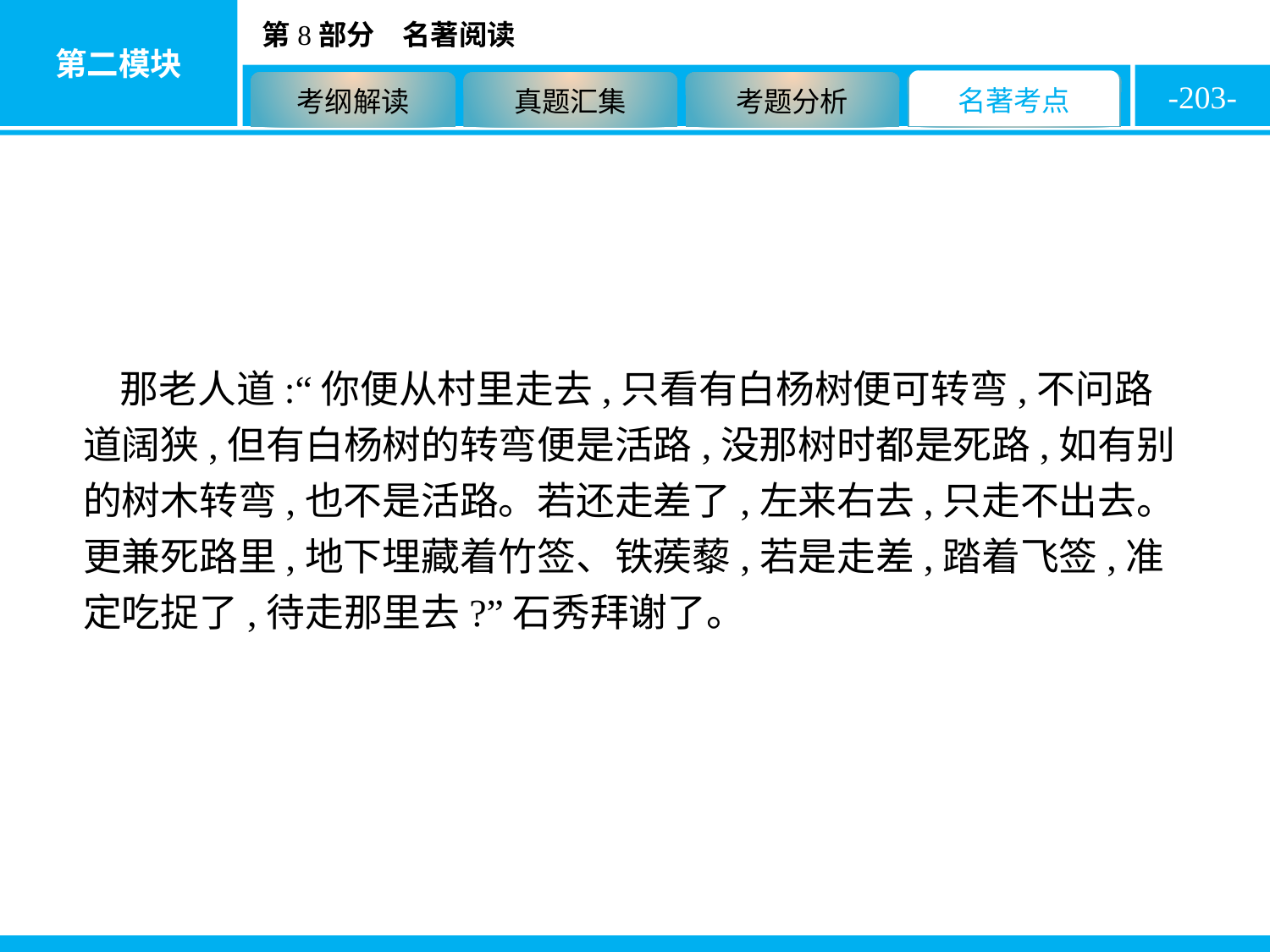

-203-
那老人道:“你便从村里走去,只看有白杨树便可转弯,不问路道阔狭,但有白杨树的转弯便是活路,没那树时都是死路,如有别的树木转弯,也不是活路。若还走差了,左来右去,只走不出去。更兼死路里,地下埋藏着竹签、铁蒺藜,若是走差,踏着飞签,准定吃捉了,待走那里去?”石秀拜谢了。